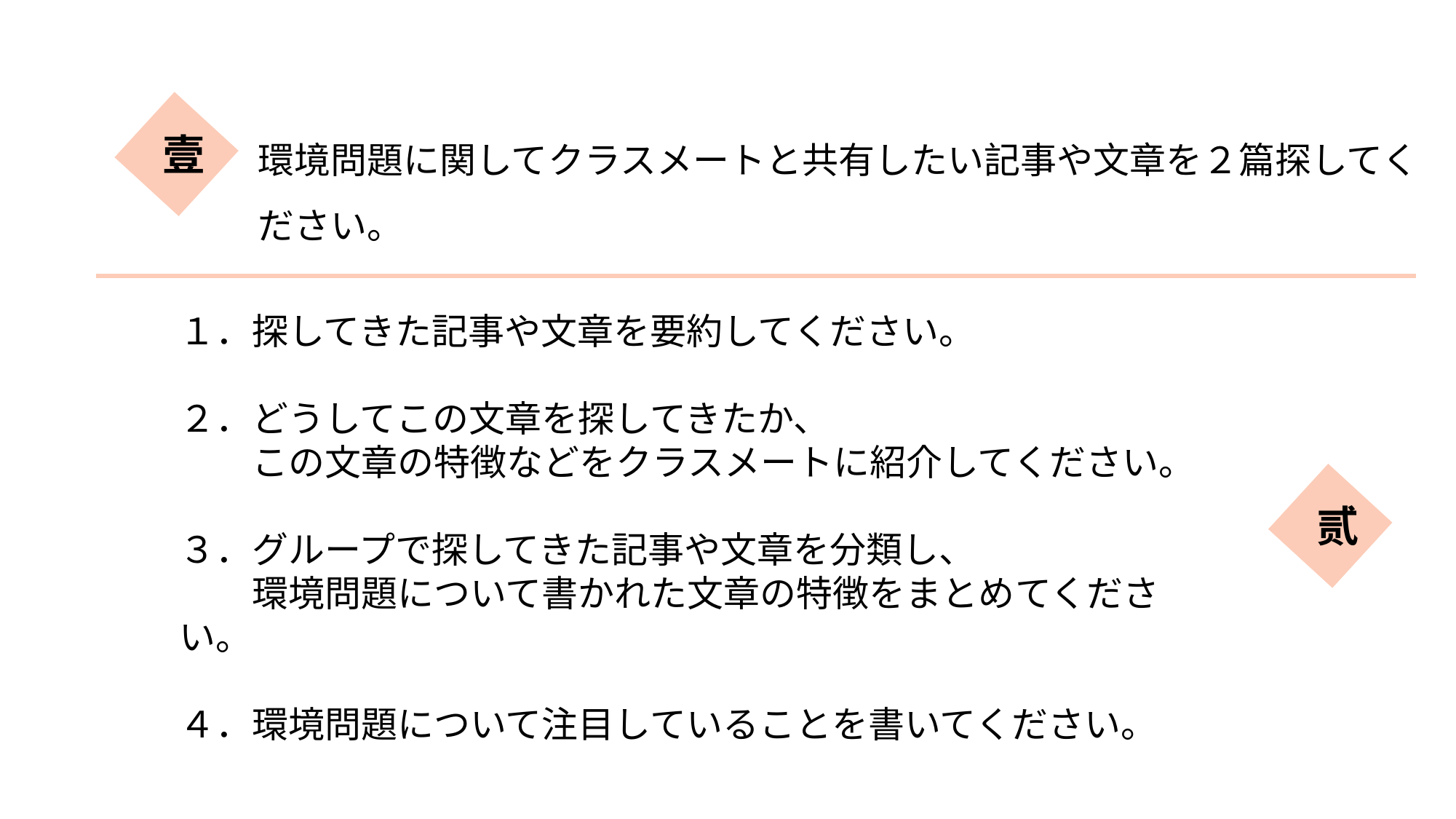

環境問題に関してクラスメートと共有したい記事や文章を２篇探してください。

壹
１．探してきた記事や文章を要約してください。

２．どうしてこの文章を探してきたか、
　　この文章の特徴などをクラスメートに紹介してください。

３．グループで探してきた記事や文章を分類し、
　　環境問題について書かれた文章の特徴をまとめてください。

４．環境問題について注目していることを書いてください。

贰